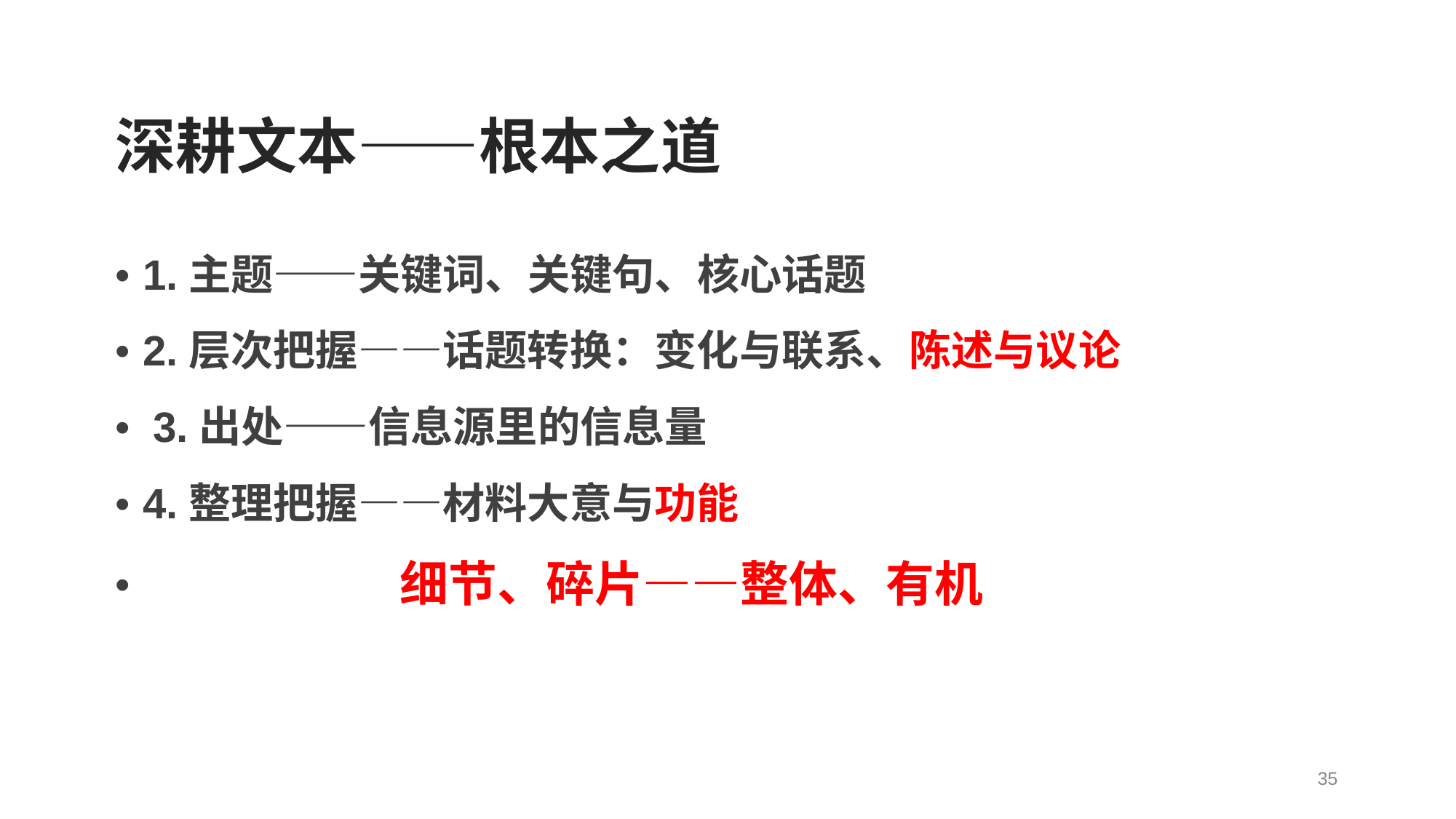

深耕文本——根本之道
• 1.主题——关键词、关键句、核心话题
• 2.层次把握——话题转换：变化与联系、陈述与议论 • 3.出处——信息源里的信息量
• 4.整理把握——材料大意与功能
细节、碎片——整体、有机
•
35